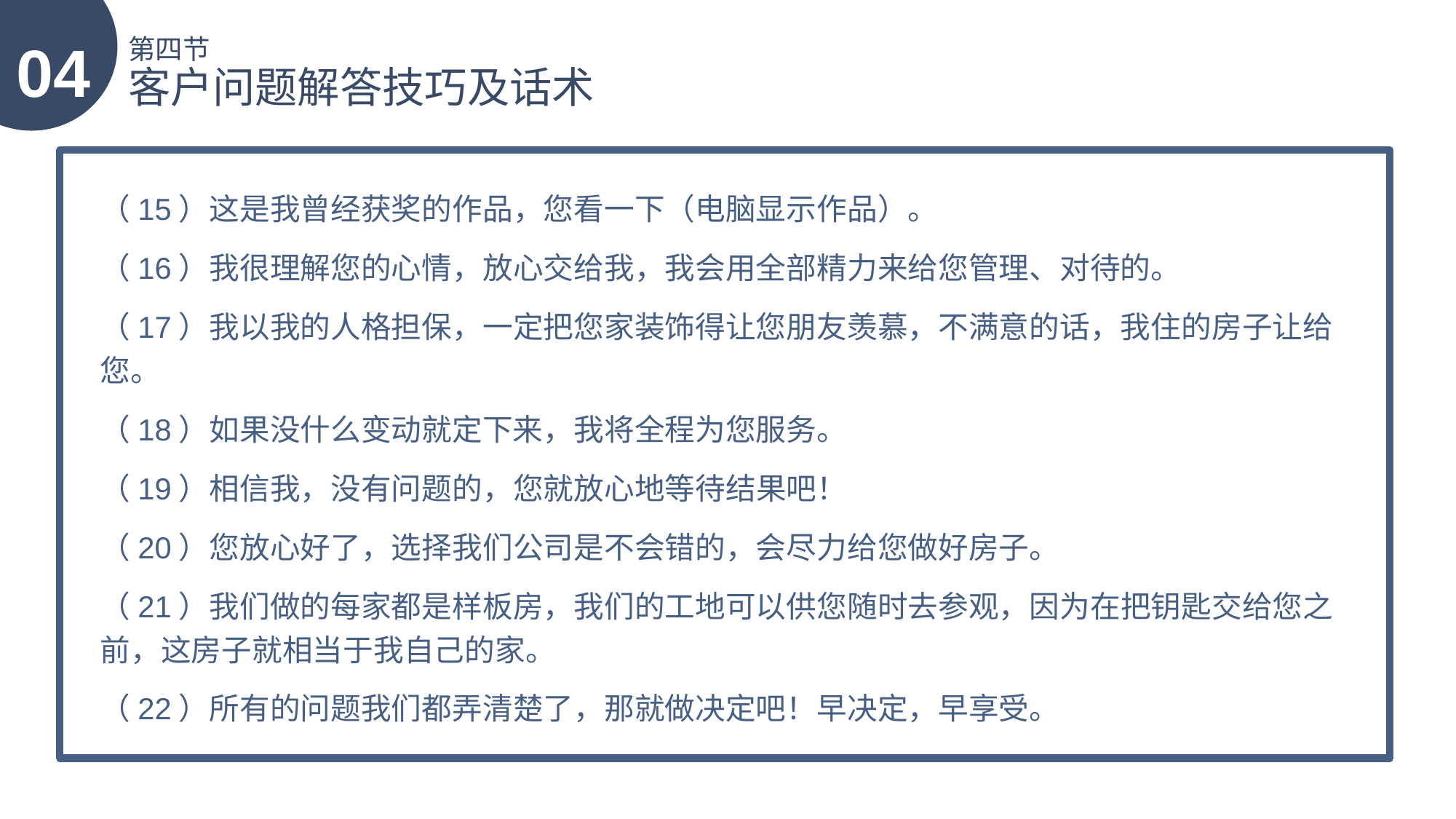

04
第四节
客户问题解答技巧及话术

（15）这是我曾经获奖的作品，您看一下（电脑显示作品）。
（16）我很理解您的心情，放心交给我，我会用全部精力来给您管理、对待的。
（17）我以我的人格担保，一定把您家装饰得让您朋友羡慕，不满意的话，我住的房子让给您。
（18）如果没什么变动就定下来，我将全程为您服务。
（19）相信我，没有问题的，您就放心地等待结果吧！
（20）您放心好了，选择我们公司是不会错的，会尽力给您做好房子。
（21）我们做的每家都是样板房，我们的工地可以供您随时去参观，因为在把钥匙交给您之前，这房子就相当于我自己的家。
（22）所有的问题我们都弄清楚了，那就做决定吧！早决定，早享受。